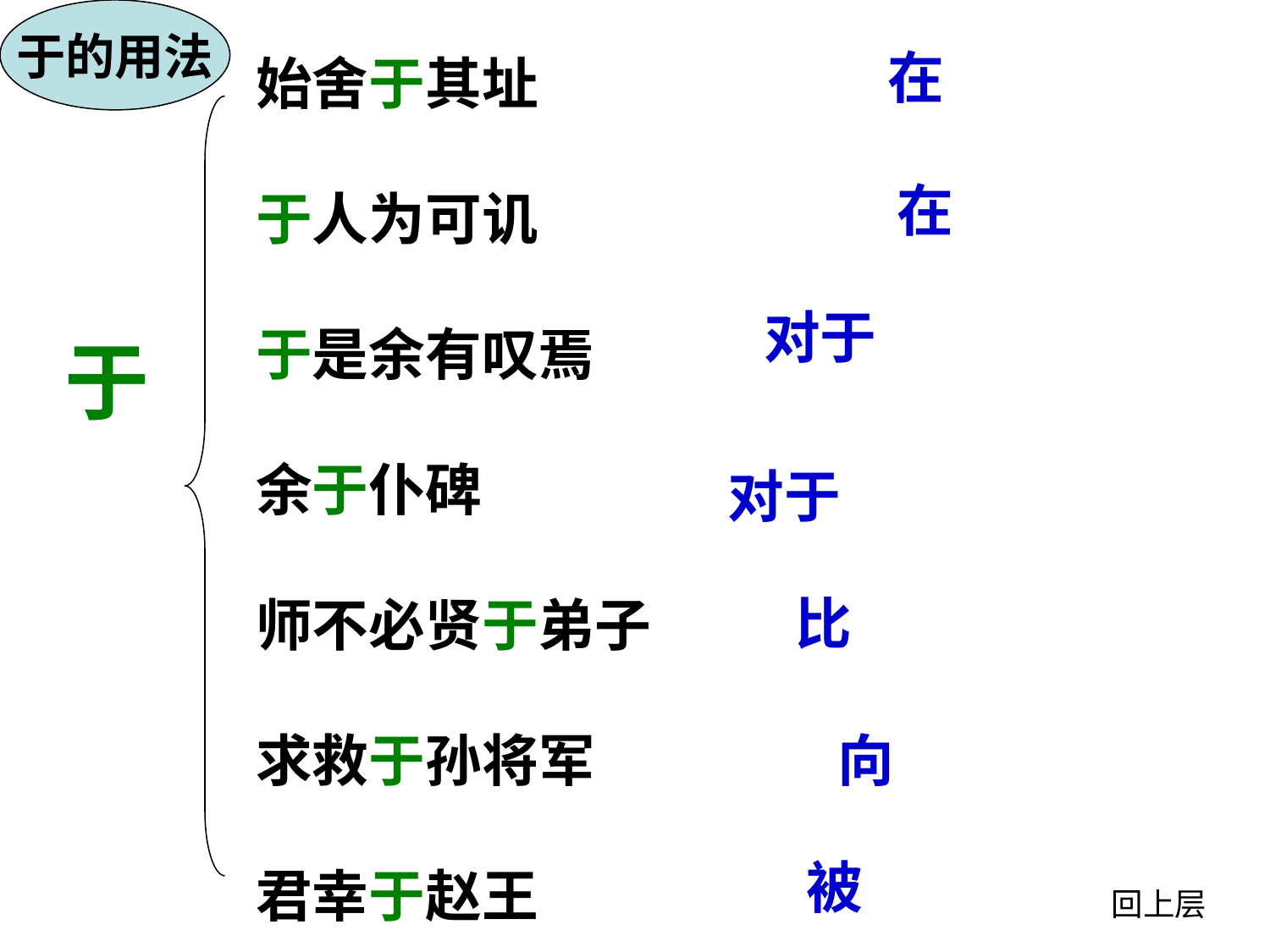

于的用法
在
始舍于其址

于人为可讥

于是余有叹焉

余于仆碑

师不必贤于弟子

求救于孙将军

君幸于赵王

在
对于
于
对于
比
向
被
回上层